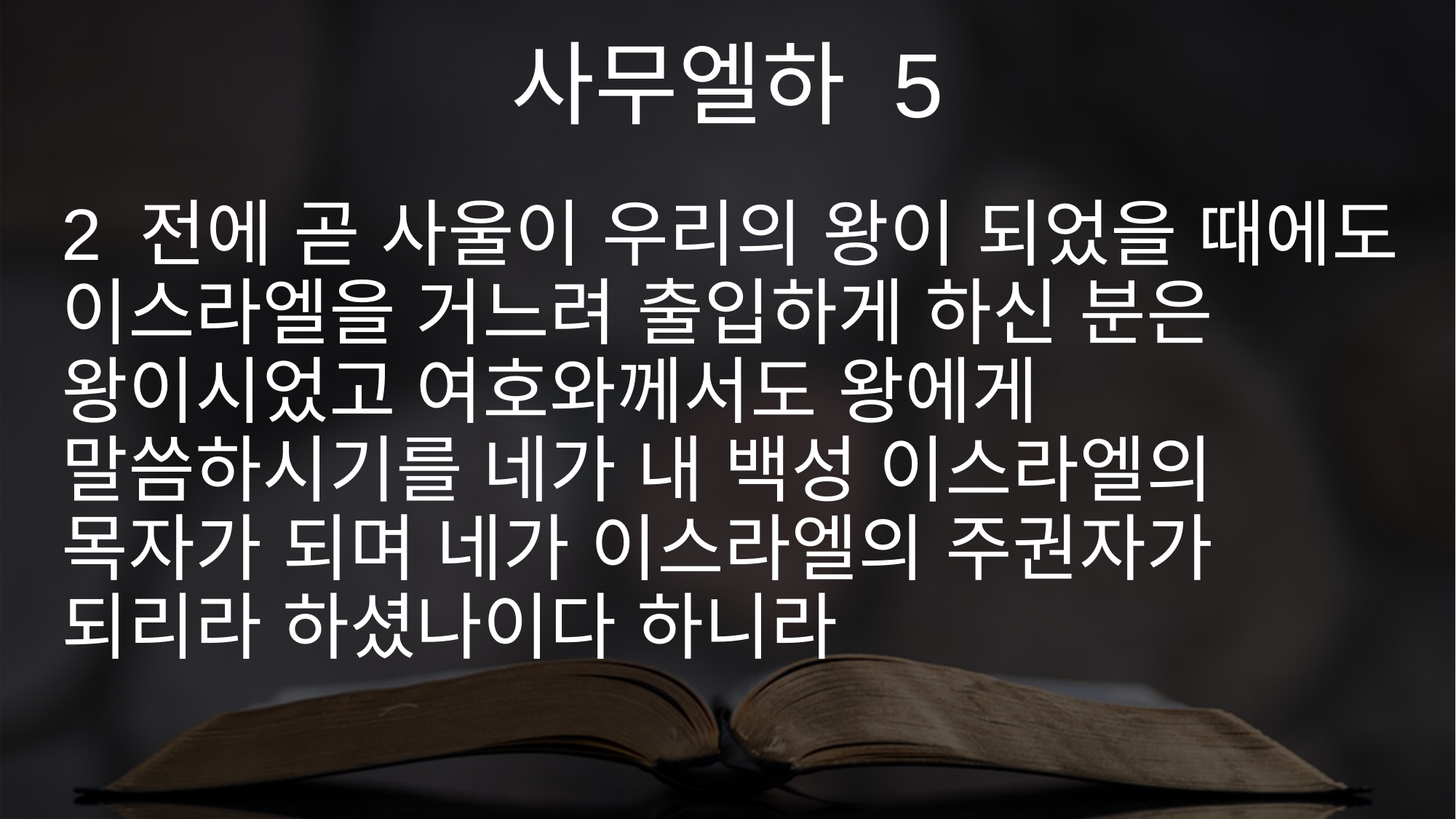

사무엘하 5
2 전에 곧 사울이 우리의 왕이 되었을 때에도 이스라엘을 거느려 출입하게 하신 분은 왕이시었고 여호와께서도 왕에게 말씀하시기를 네가 내 백성 이스라엘의 목자가 되며 네가 이스라엘의 주권자가 되리라 하셨나이다 하니라